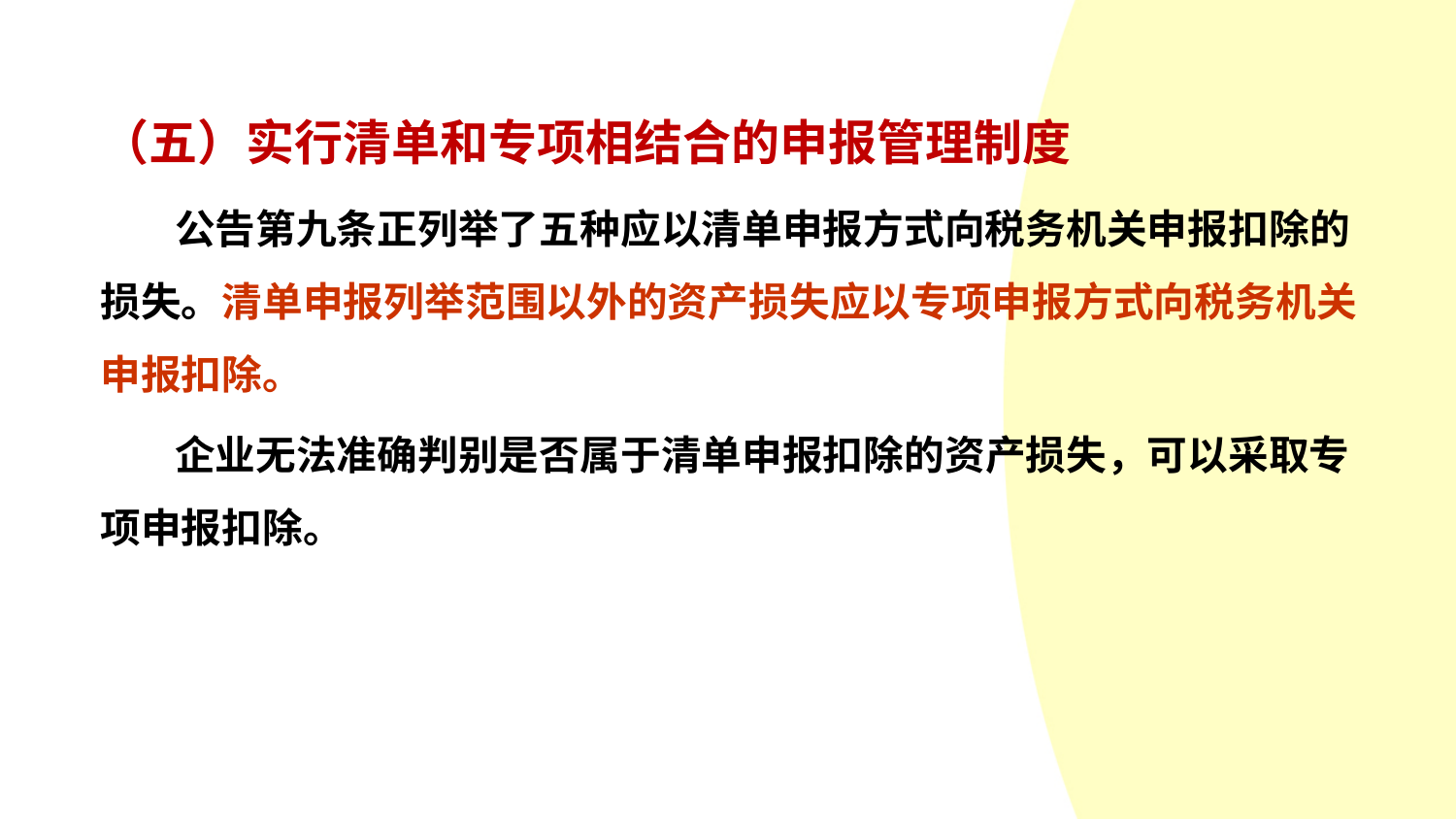

#
（五）实行清单和专项相结合的申报管理制度
       公告第九条正列举了五种应以清单申报方式向税务机关申报扣除的损失。清单申报列举范围以外的资产损失应以专项申报方式向税务机关申报扣除。
       企业无法准确判别是否属于清单申报扣除的资产损失，可以采取专项申报扣除。